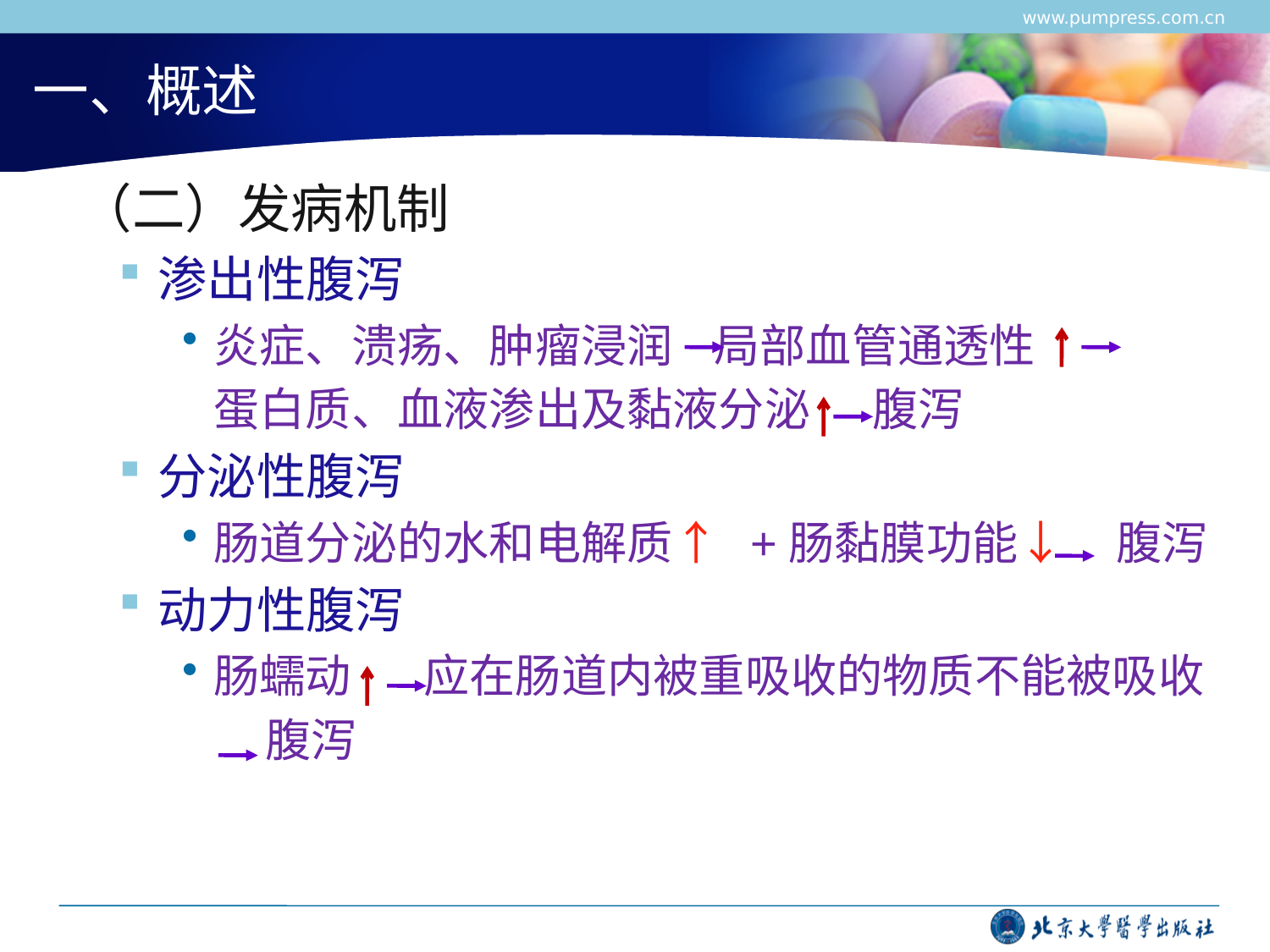

www.pumpress.com.cn
# 一、概述
 （二）发病机制
渗出性腹泻
炎症、溃疡、肿瘤浸润    局部血管通透性
  蛋白质、血液渗出及黏液分泌      腹泻
分泌性腹泻
肠道分泌的水和电解质↑  +肠黏膜功能↓     腹泻
动力性腹泻
肠蠕动       应在肠道内被重吸收的物质不能被吸收
       腹泻